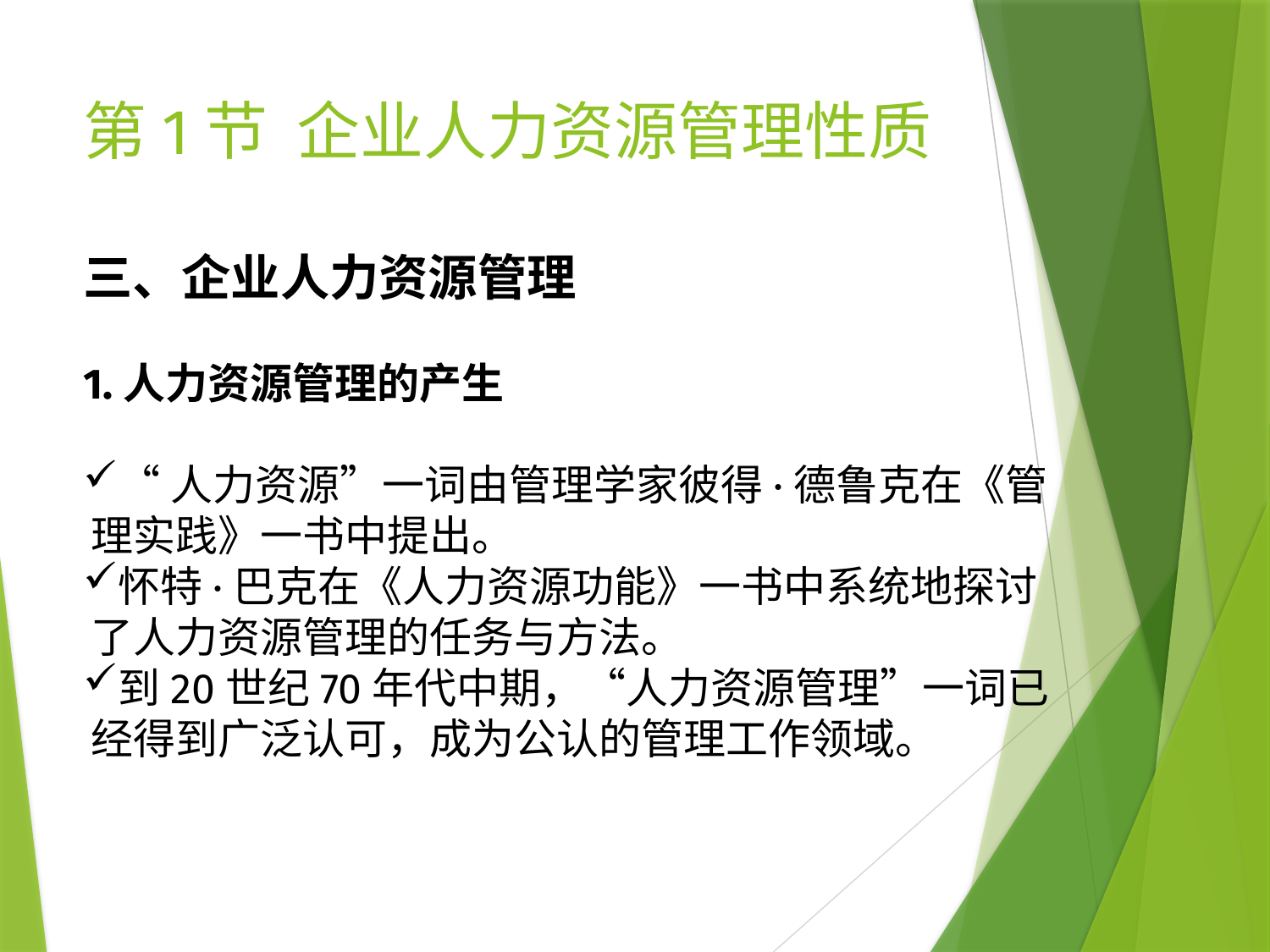

# 第1节  企业人力资源管理性质
三、企业人力资源管理

1.人力资源管理的产生

“人力资源”一词由管理学家彼得·德鲁克在《管理实践》一书中提出。
怀特·巴克在《人力资源功能》一书中系统地探讨了人力资源管理的任务与方法。
到20世纪70年代中期，“人力资源管理”一词已经得到广泛认可，成为公认的管理工作领域。